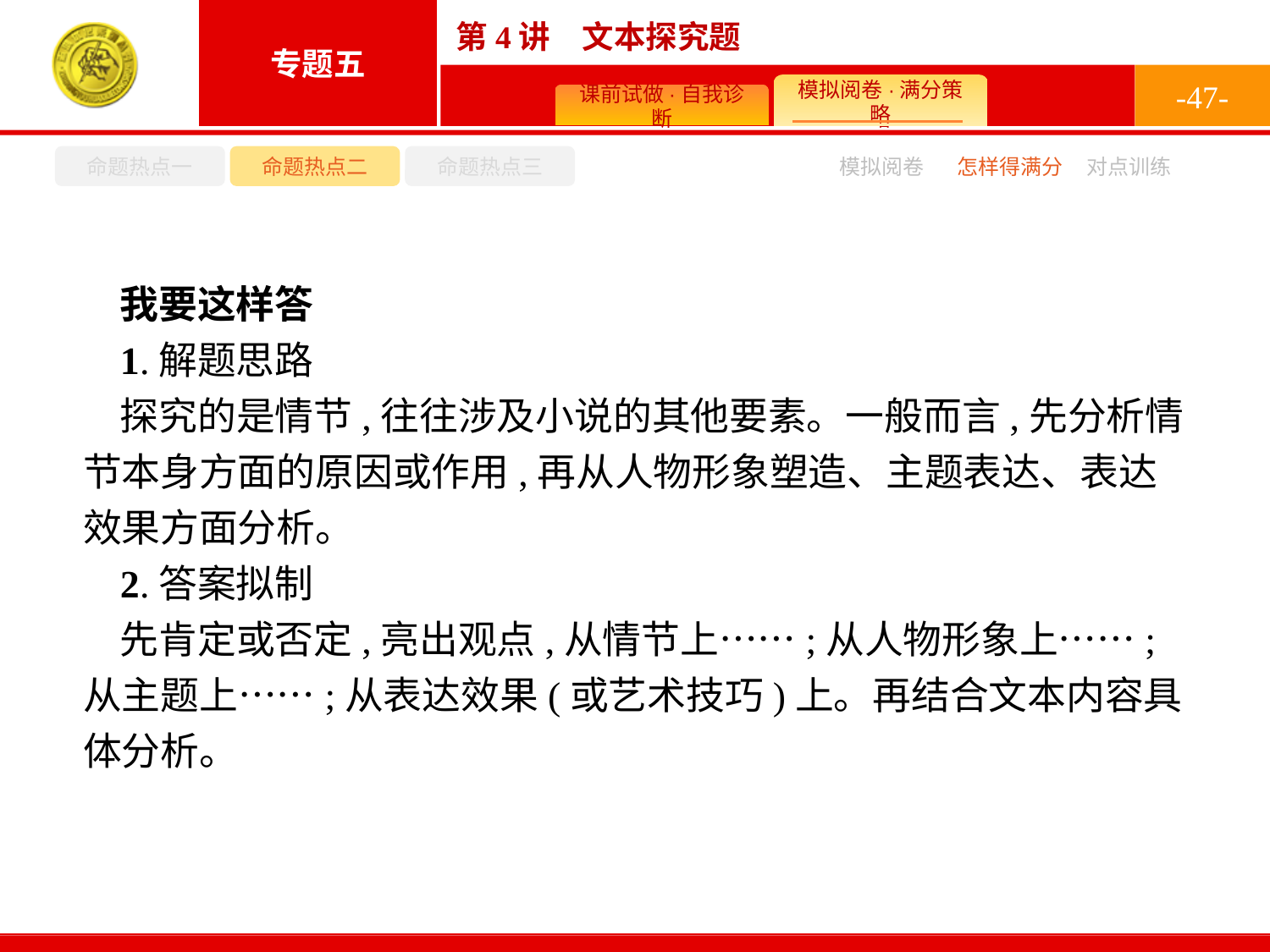

-47-
命题热点一
命题热点二
命题热点三
怎样得满分
模拟阅卷
对点训练
我要这样答
1.解题思路
探究的是情节,往往涉及小说的其他要素。一般而言,先分析情节本身方面的原因或作用,再从人物形象塑造、主题表达、表达效果方面分析。
2.答案拟制
先肯定或否定,亮出观点,从情节上……;从人物形象上……;从主题上……;从表达效果(或艺术技巧)上。再结合文本内容具体分析。